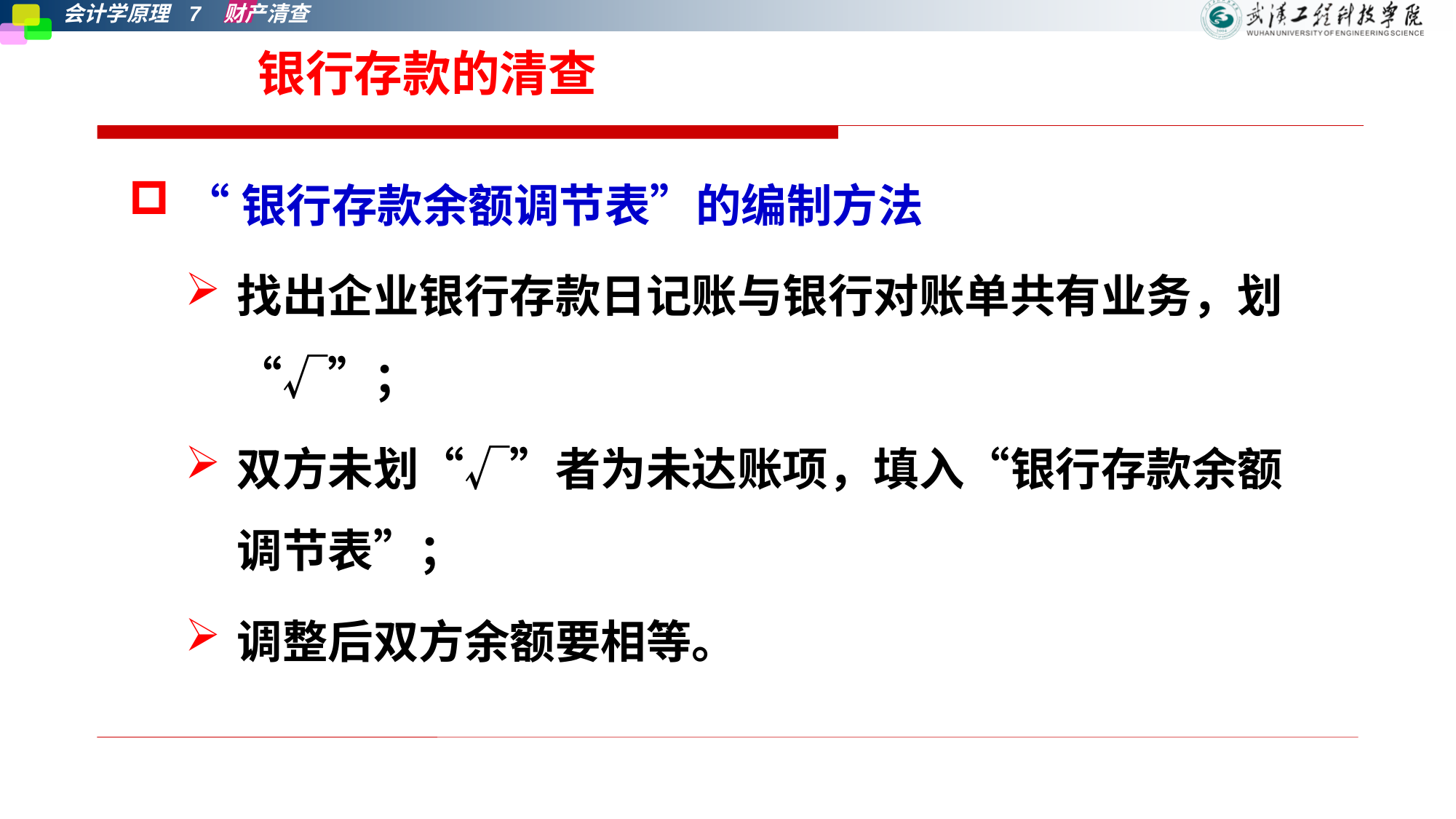

银行存款的清查
“银行存款余额调节表”的编制方法
找出企业银行存款日记账与银行对账单共有业务，划“√”；
双方未划“√”者为未达账项，填入“银行存款余额调节表”；
调整后双方余额要相等。